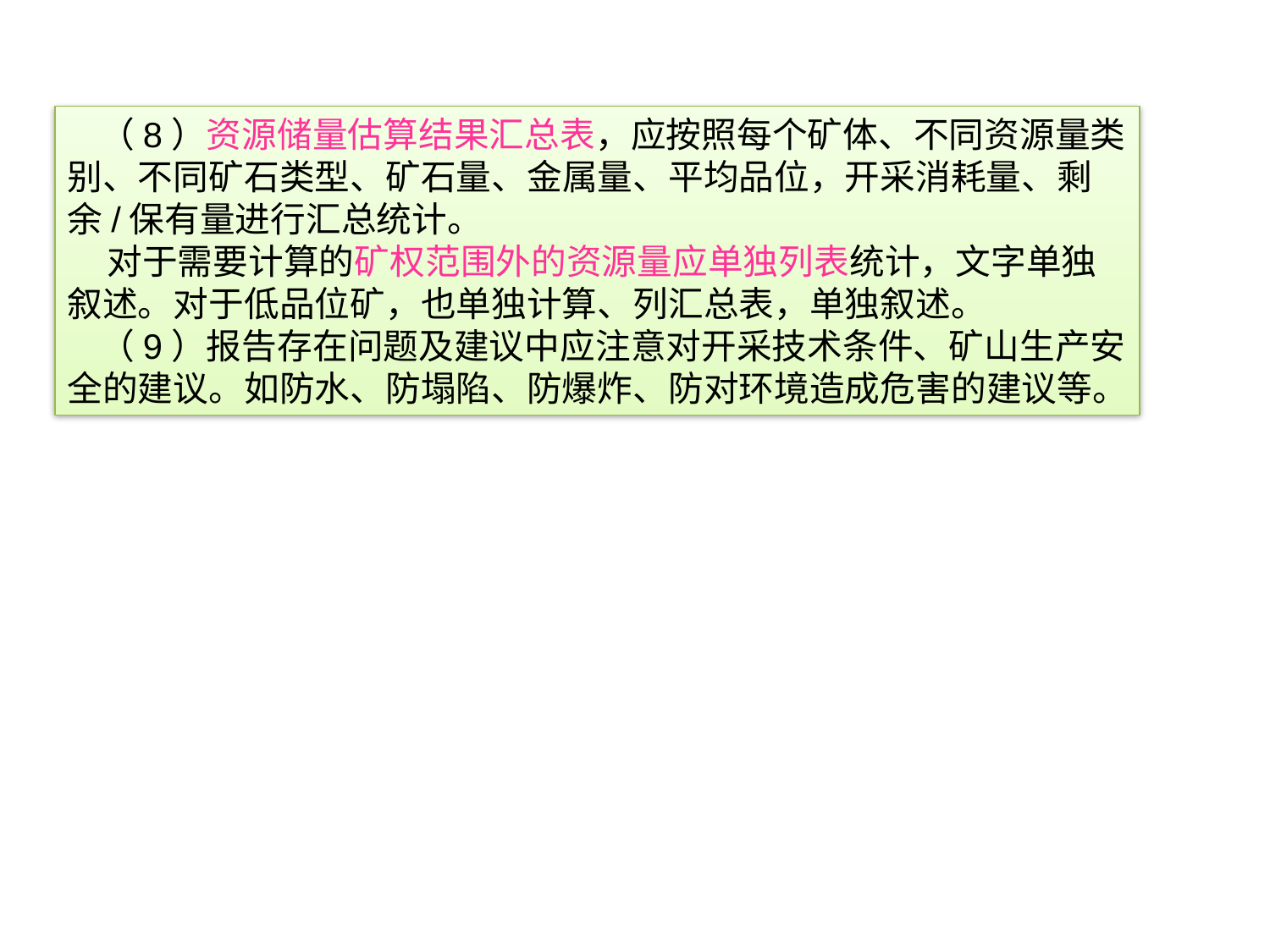

（8）资源储量估算结果汇总表，应按照每个矿体、不同资源量类别、不同矿石类型、矿石量、金属量、平均品位，开采消耗量、剩余/保有量进行汇总统计。
    对于需要计算的矿权范围外的资源量应单独列表统计，文字单独叙述。对于低品位矿，也单独计算、列汇总表，单独叙述。
   （9）报告存在问题及建议中应注意对开采技术条件、矿山生产安全的建议。如防水、防塌陷、防爆炸、防对环境造成危害的建议等。